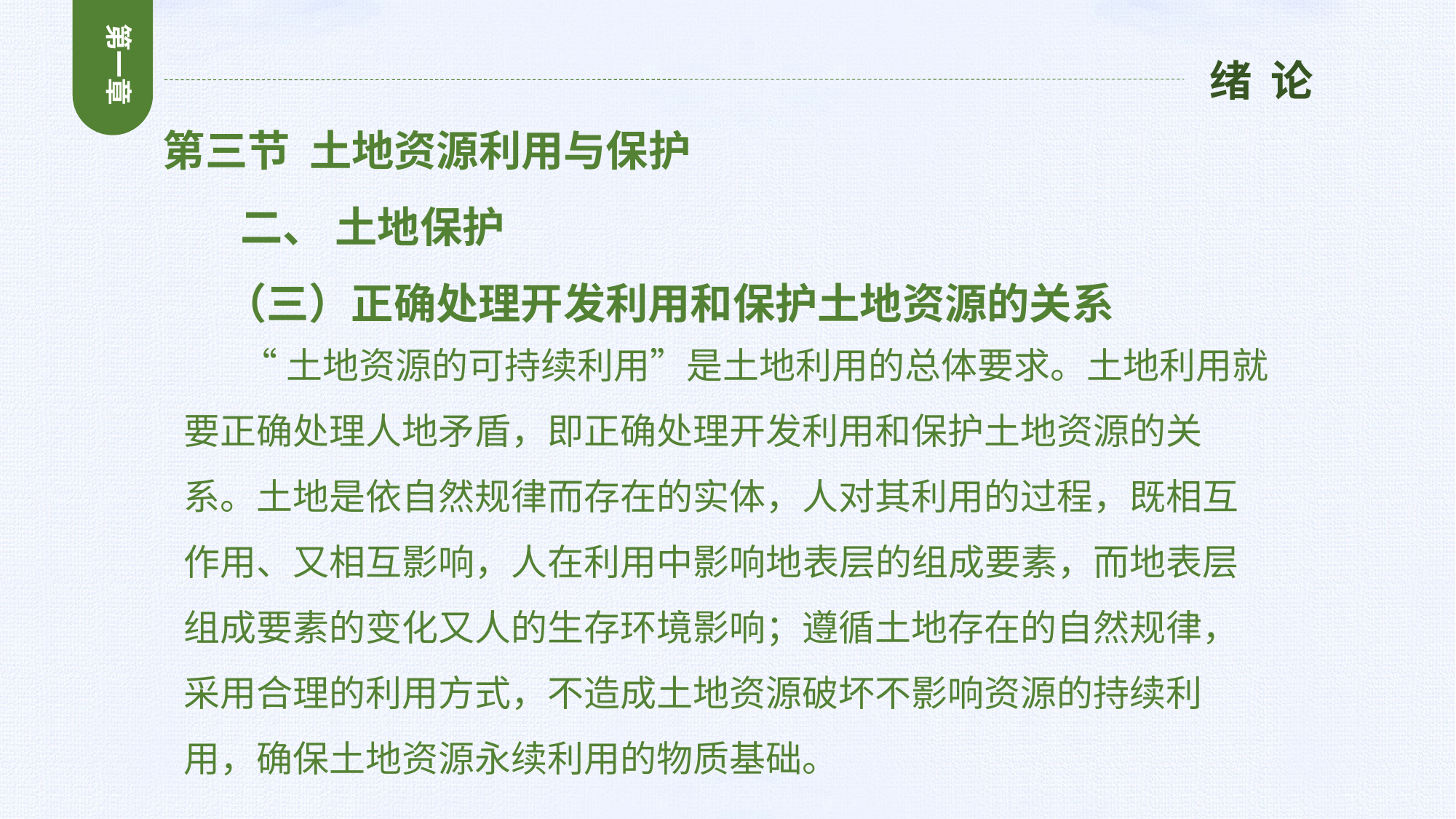

第一章
绪  论
第三节  土地资源利用与保护
       二、 土地保护
        （三）正确处理开发利用和保护土地资源的关系

       “土地资源的可持续利用”是土地利用的总体要求。土地利用就要正确处理人地矛盾，即正确处理开发利用和保护土地资源的关系。土地是依自然规律而存在的实体，人对其利用的过程，既相互作用、又相互影响，人在利用中影响地表层的组成要素，而地表层组成要素的变化又人的生存环境影响；遵循土地存在的自然规律，采用合理的利用方式，不造成土地资源破坏不影响资源的持续利用，确保土地资源永续利用的物质基础。